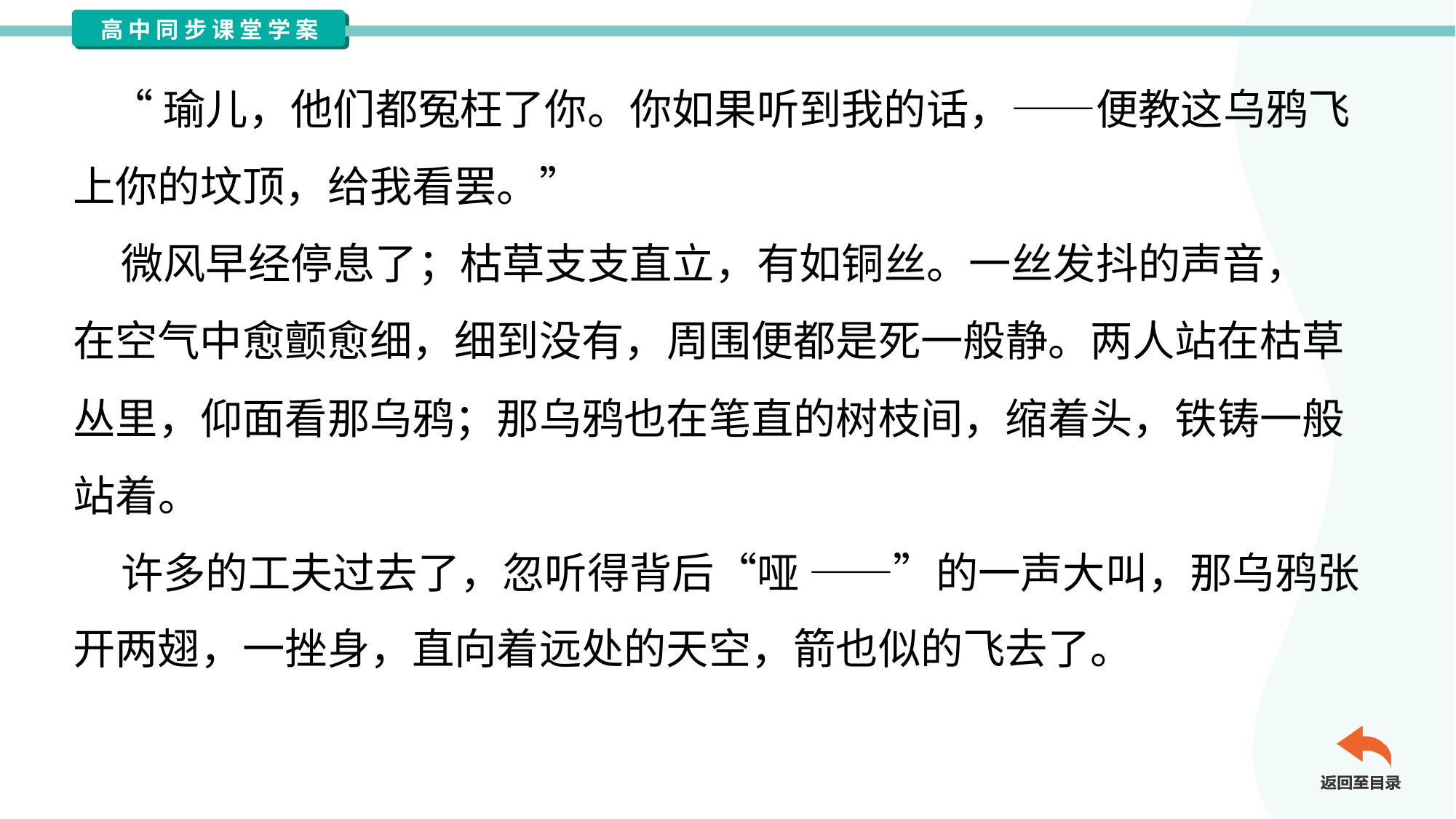

“瑜儿，他们都冤枉了你。你如果听到我的话，——便教这乌鸦飞
上你的坟顶，给我看罢。”
    微风早经停息了；枯草支支直立，有如铜丝。一丝发抖的声音，
在空气中愈颤愈细，细到没有，周围便都是死一般静。两人站在枯草
丛里，仰面看那乌鸦；那乌鸦也在笔直的树枝间，缩着头，铁铸一般
站着。
    许多的工夫过去了，忽听得背后“哑 ——”的一声大叫，那乌鸦张
开两翅，一挫身，直向着远处的天空，箭也似的飞去了。#1.1.42